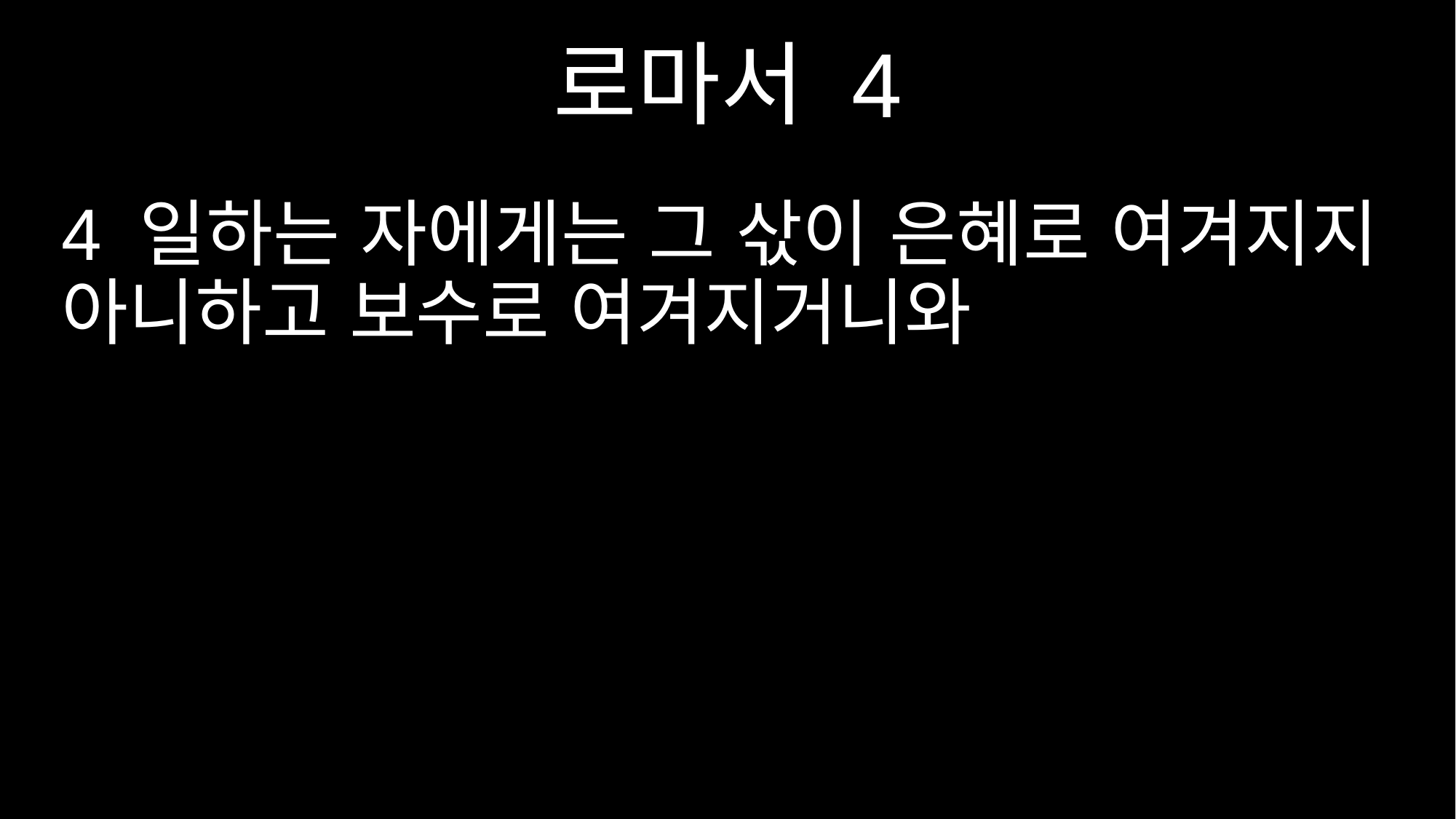

로마서 4
4 일하는 자에게는 그 삯이 은혜로 여겨지지 아니하고 보수로 여겨지거니와